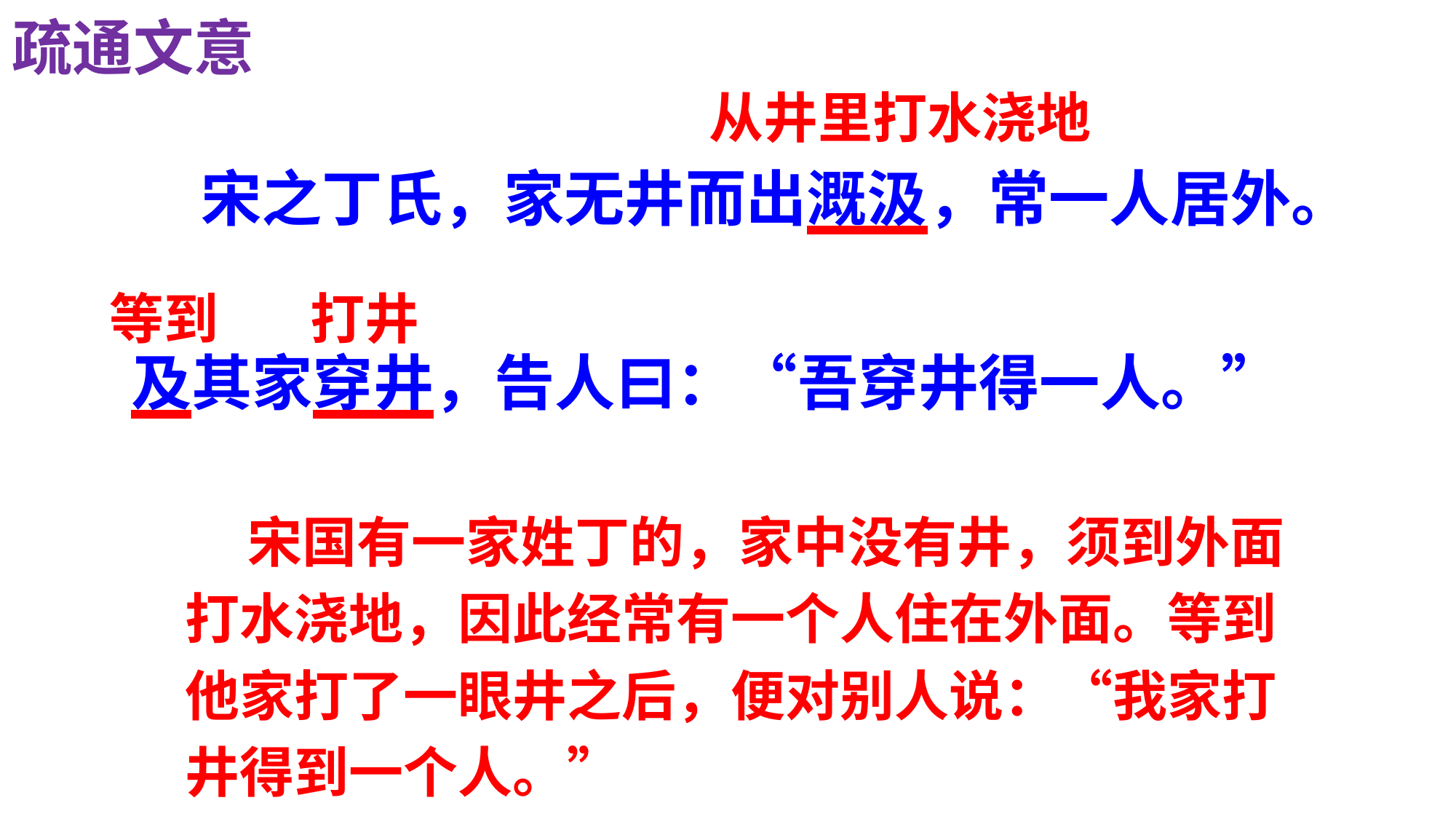

疏通文意
从井里打水浇地
    宋之丁氏，家无井而出溉汲，常一人居外。

及其家穿井，告人曰：“吾穿井得一人。”
打井
等到
    宋国有一家姓丁的，家中没有井，须到外面打水浇地，因此经常有一个人住在外面。等到他家打了一眼井之后，便对别人说：“我家打井得到一个人。”